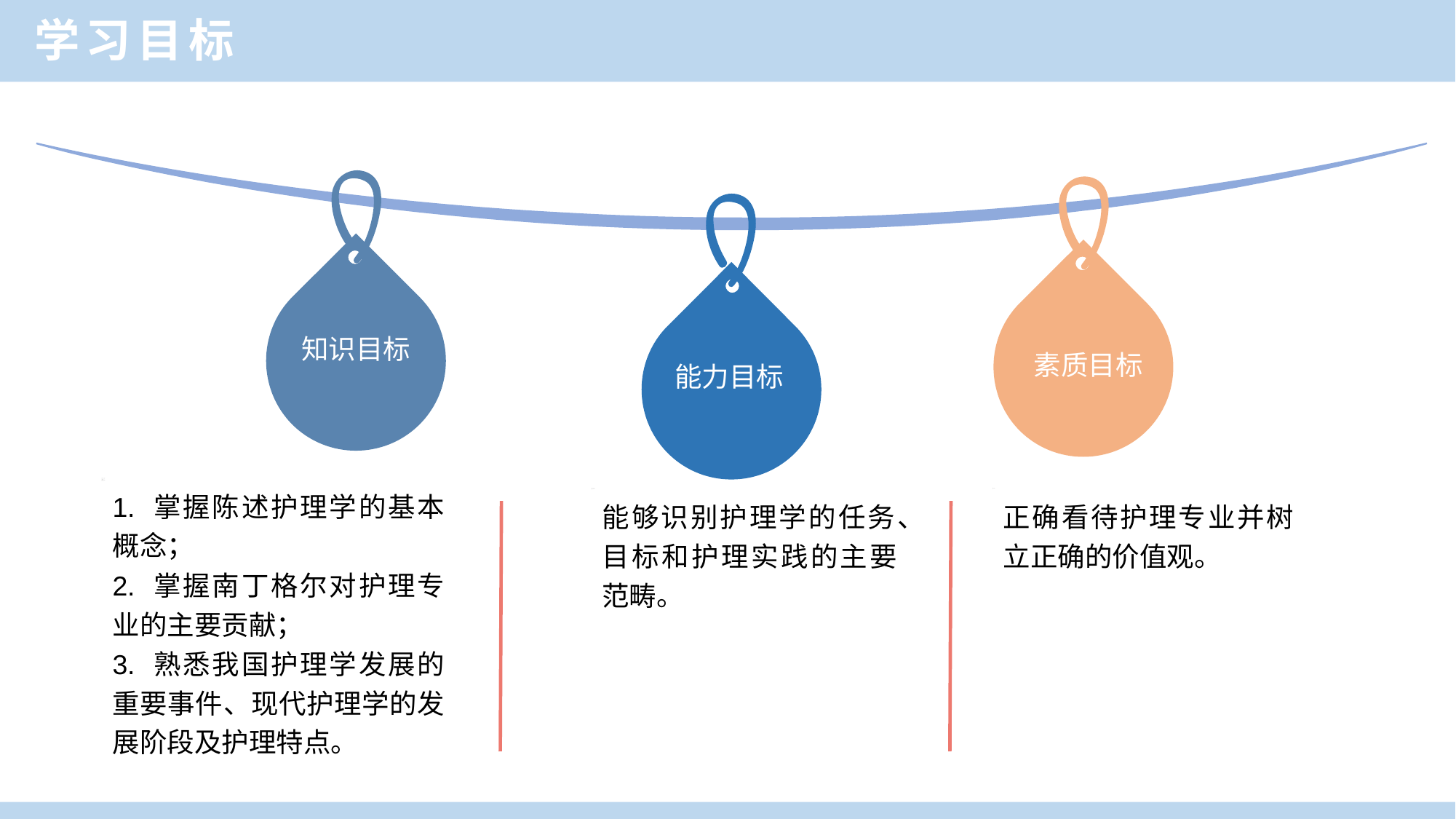

学习目标

知识目标

素质目标

能力目标
1. 掌握陈述护理学的基本概念；
2. 掌握南丁格尔对护理专业的主要贡献；
3. 熟悉我国护理学发展的重要事件、现代护理学的发展阶段及护理特点。
能够识别护理学的任务、目标和护理实践的主要范畴。
正确看待护理专业并树立正确的价值观。